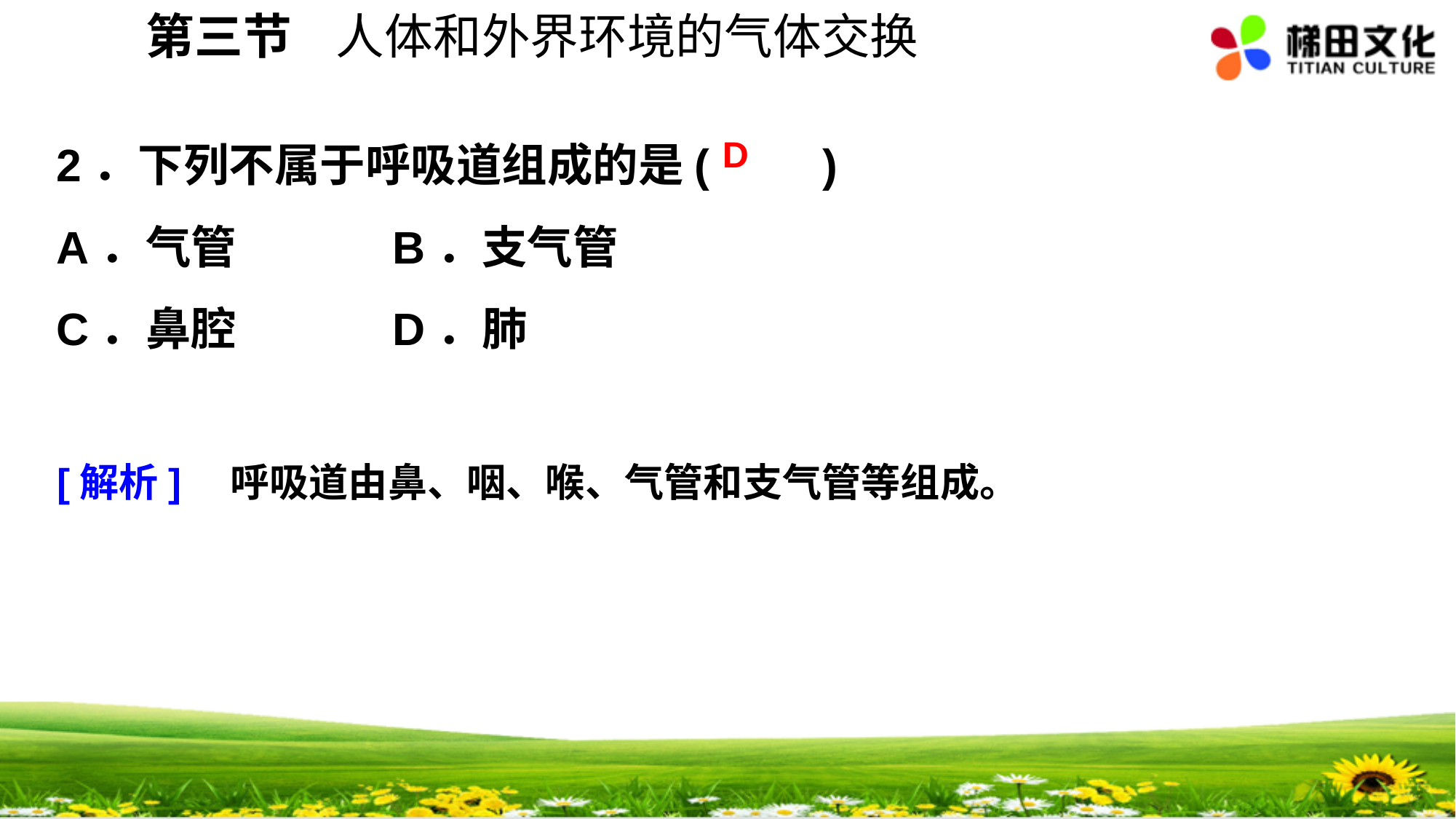

第三节    人体和外界环境的气体交换
2．下列不属于呼吸道组成的是(　　)
A．气管              B．支气管
C．鼻腔              D．肺
D
[解析]　呼吸道由鼻、咽、喉、气管和支气管等组成。